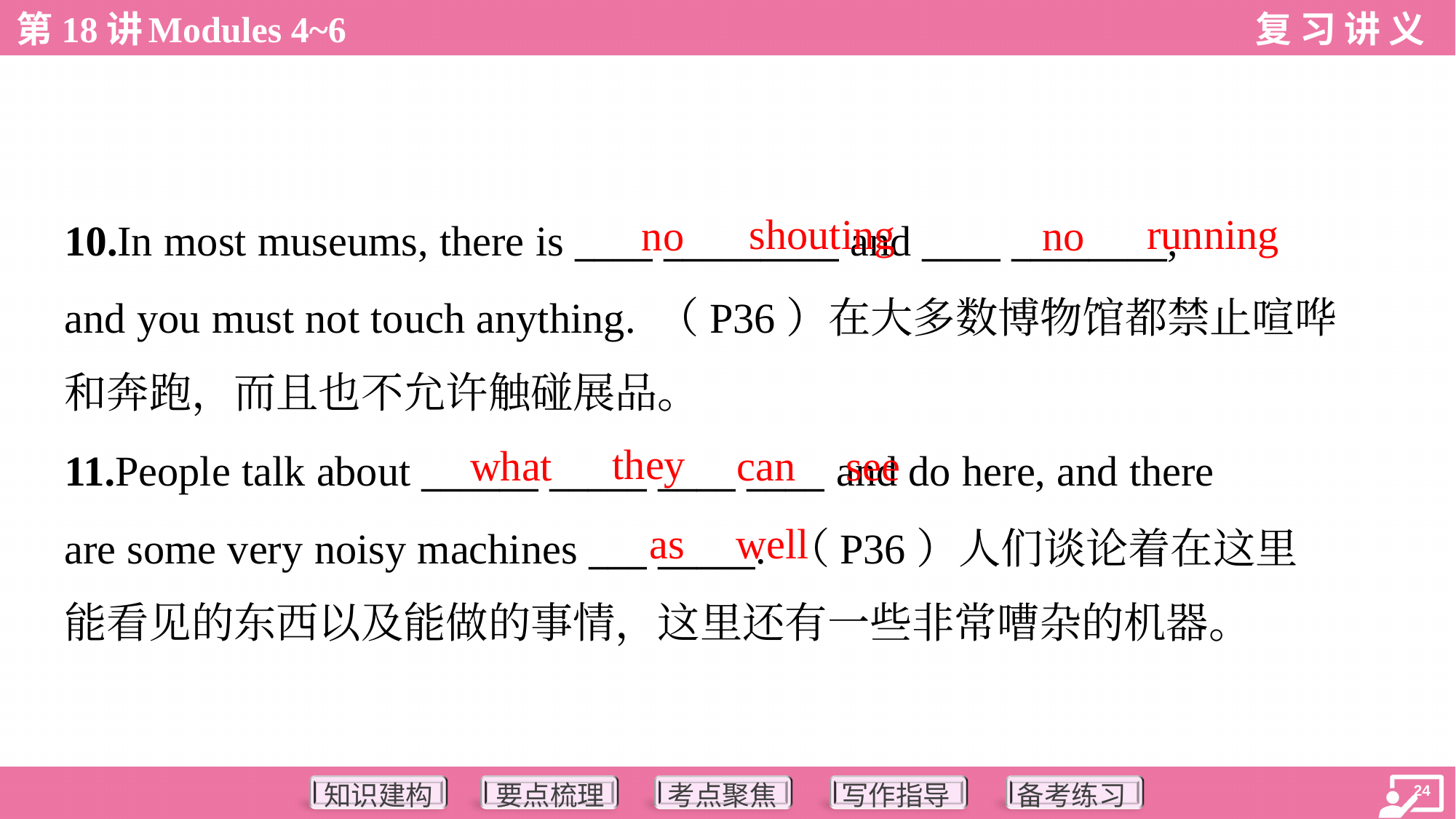

shouting
running
no
no
10.In most museums, there is ____ _________ and ____ ________,
and you must not touch anything. （P36）在大多数博物馆都禁止喧哗
和奔跑，而且也不允许触碰展品。
they
what
can
see
11.People talk about ______ _____ ____ ____ and do here, and there
are some very noisy machines ___ _____. （P36）人们谈论着在这里
能看见的东西以及能做的事情，这里还有一些非常嘈杂的机器。
as
well